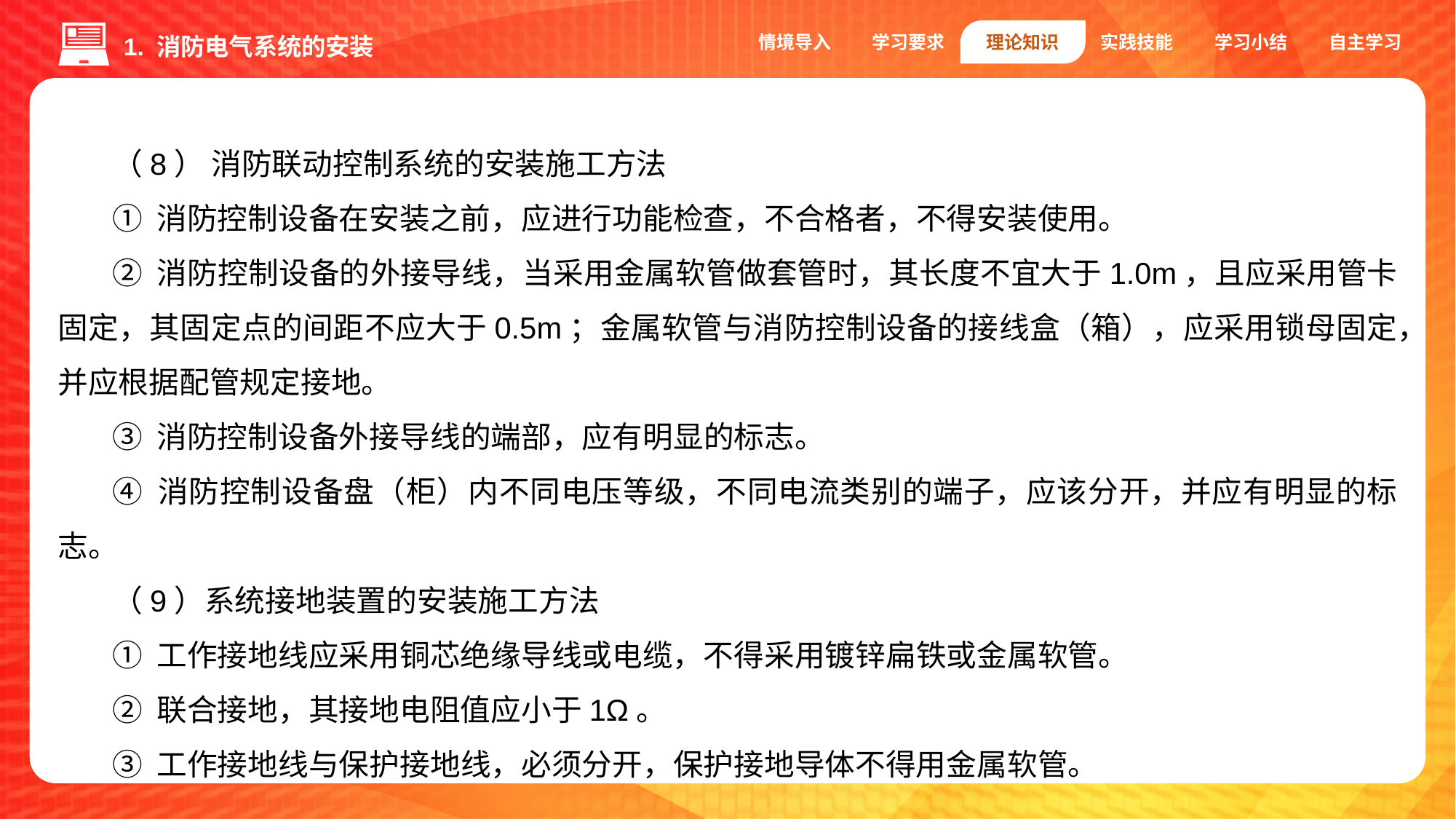

情境导入
学习要求
理论知识
实践技能
学习小结
自主学习

1. 消防电气系统的安装
（8） 消防联动控制系统的安装施工方法
① 消防控制设备在安装之前，应进行功能检查，不合格者，不得安装使用。
② 消防控制设备的外接导线，当采用金属软管做套管时，其长度不宜大于1.0m，且应采用管卡固定，其固定点的间距不应大于0.5m；金属软管与消防控制设备的接线盒（箱），应采用锁母固定，并应根据配管规定接地。
③ 消防控制设备外接导线的端部，应有明显的标志。
④ 消防控制设备盘（柜）内不同电压等级，不同电流类别的端子，应该分开，并应有明显的标志。
（9）系统接地装置的安装施工方法
① 工作接地线应采用铜芯绝缘导线或电缆，不得采用镀锌扁铁或金属软管。
② 联合接地，其接地电阻值应小于1Ω。
③ 工作接地线与保护接地线，必须分开，保护接地导体不得用金属软管。